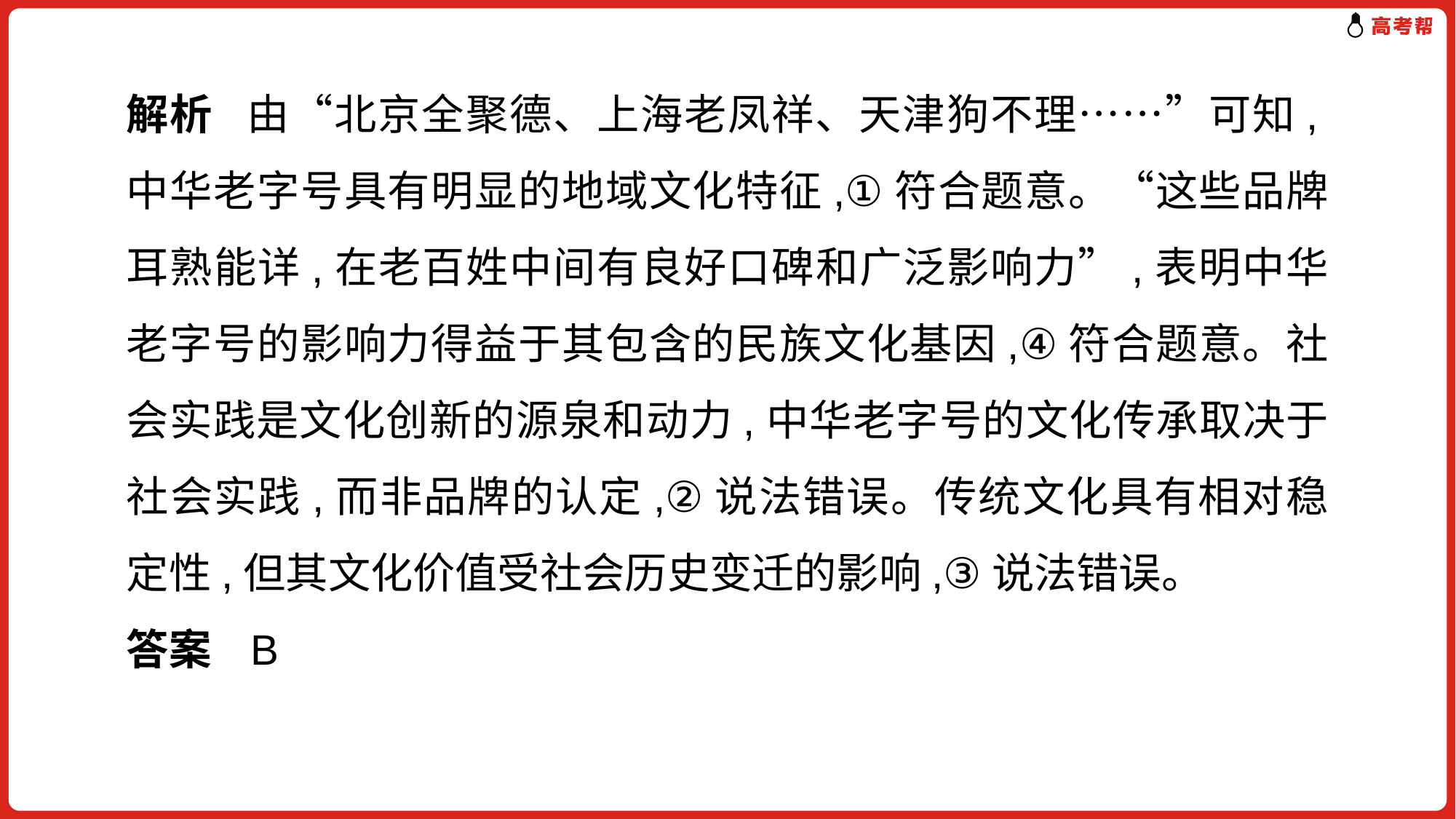

解析   由“北京全聚德、上海老凤祥、天津狗不理……”可知,中华老字号具有明显的地域文化特征,①符合题意。“这些品牌耳熟能详,在老百姓中间有良好口碑和广泛影响力”,表明中华老字号的影响力得益于其包含的民族文化基因,④符合题意。社会实践是文化创新的源泉和动力,中华老字号的文化传承取决于社会实践,而非品牌的认定,②说法错误。传统文化具有相对稳定性,但其文化价值受社会历史变迁的影响,③说法错误。
答案   B